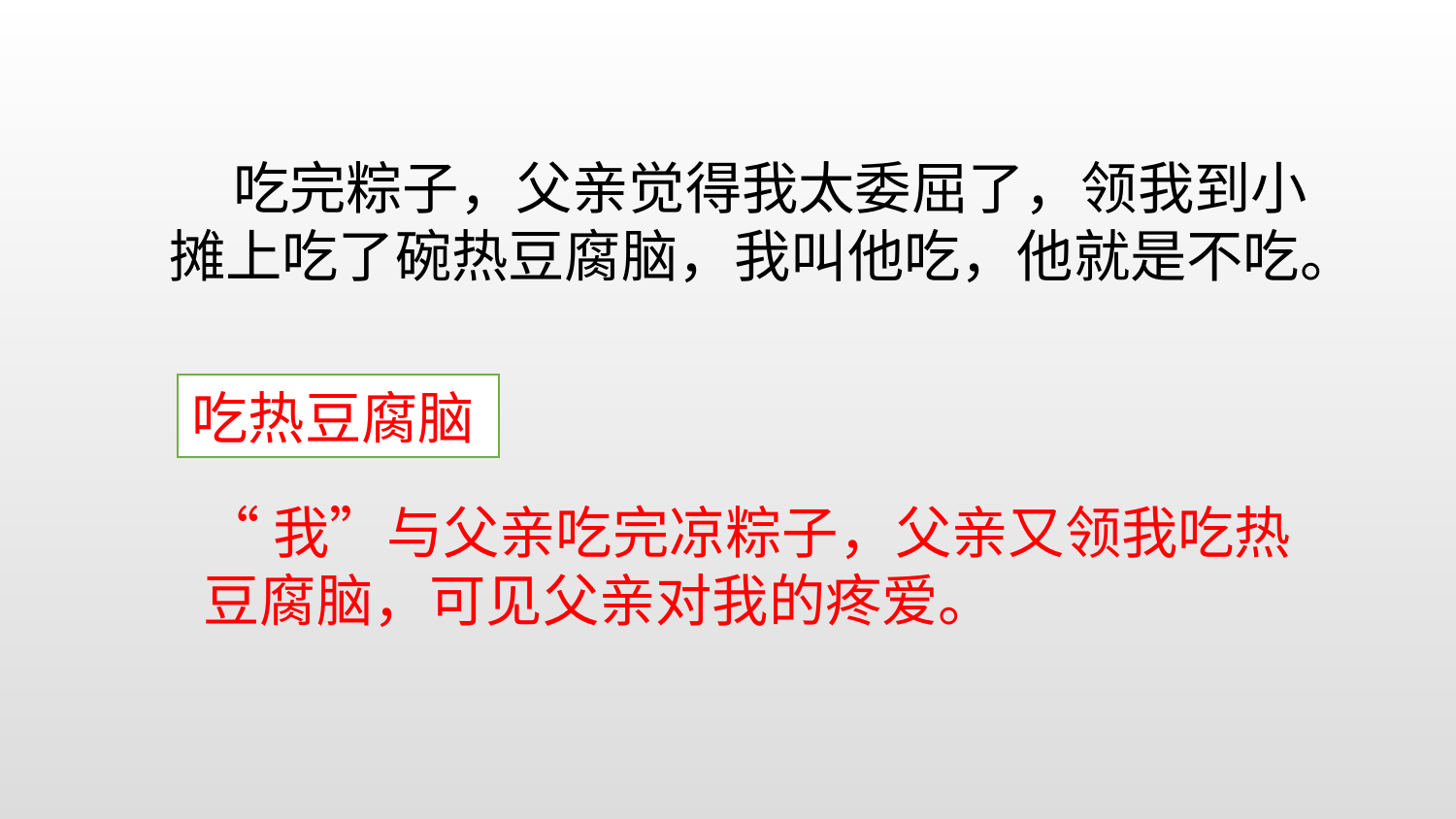

吃完粽子，父亲觉得我太委屈了，领我到小摊上吃了碗热豆腐脑，我叫他吃，他就是不吃。
吃热豆腐脑
“我”与父亲吃完凉粽子，父亲又领我吃热豆腐脑，可见父亲对我的疼爱。